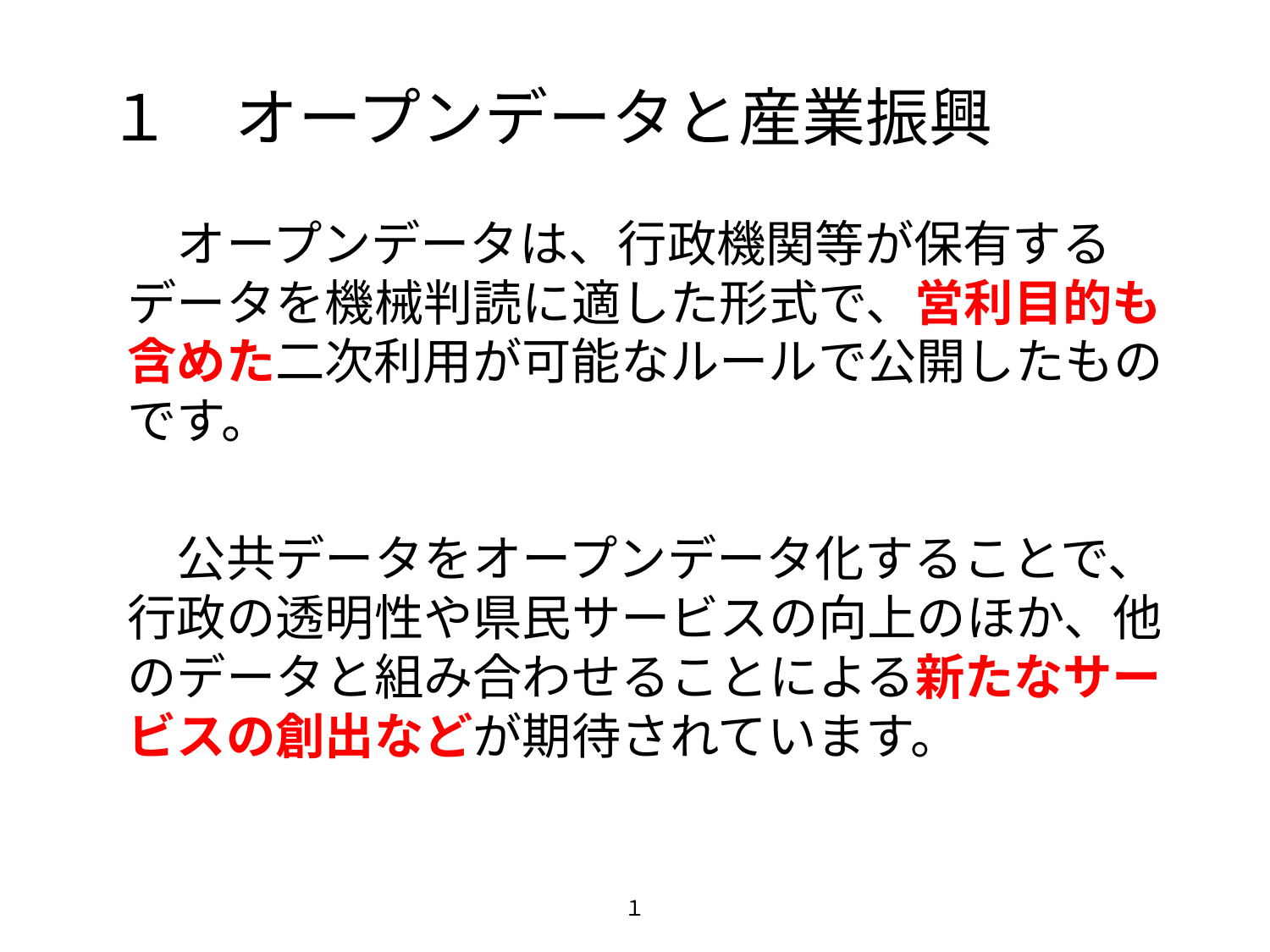

# １　オープンデータと産業振興
　オープンデータは、行政機関等が保有するデータを機械判読に適した形式で、営利目的も含めた二次利用が可能なルールで公開したものです。

　公共データをオープンデータ化することで、行政の透明性や県民サービスの向上のほか、他のデータと組み合わせることによる新たなサービスの創出などが期待されています。
１